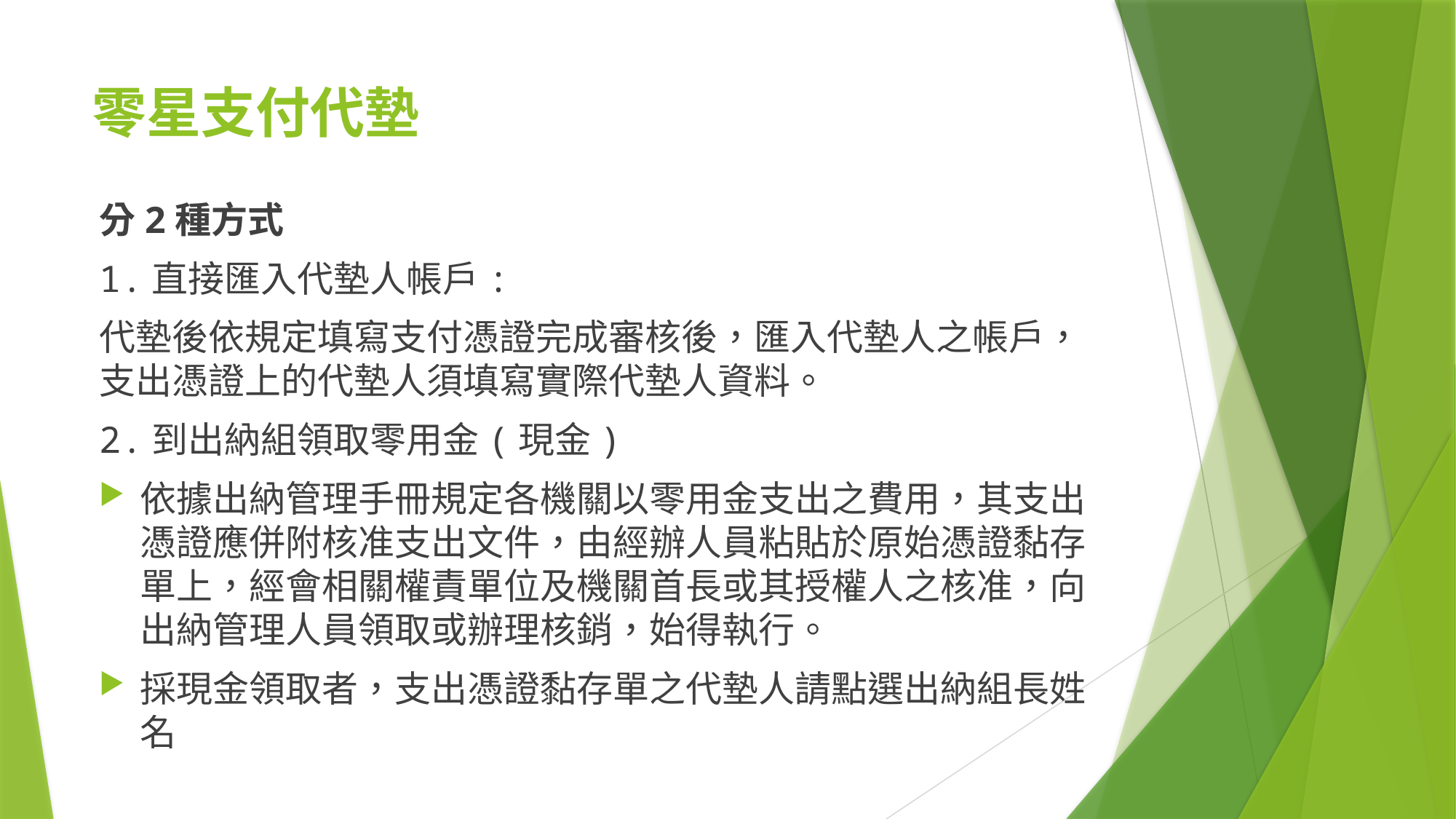

# 零星支付代墊
分2種方式
1.直接匯入代墊人帳戶:
代墊後依規定填寫支付憑證完成審核後，匯入代墊人之帳戶，支出憑證上的代墊人須填寫實際代墊人資料。
2.到出納組領取零用金(現金)
依據出納管理手冊規定各機關以零用金支出之費用，其支出憑證應併附核准支出文件，由經辦人員粘貼於原始憑證黏存單上，經會相關權責單位及機關首長或其授權人之核准，向出納管理人員領取或辦理核銷，始得執行。
採現金領取者，支出憑證黏存單之代墊人請點選出納組長姓名